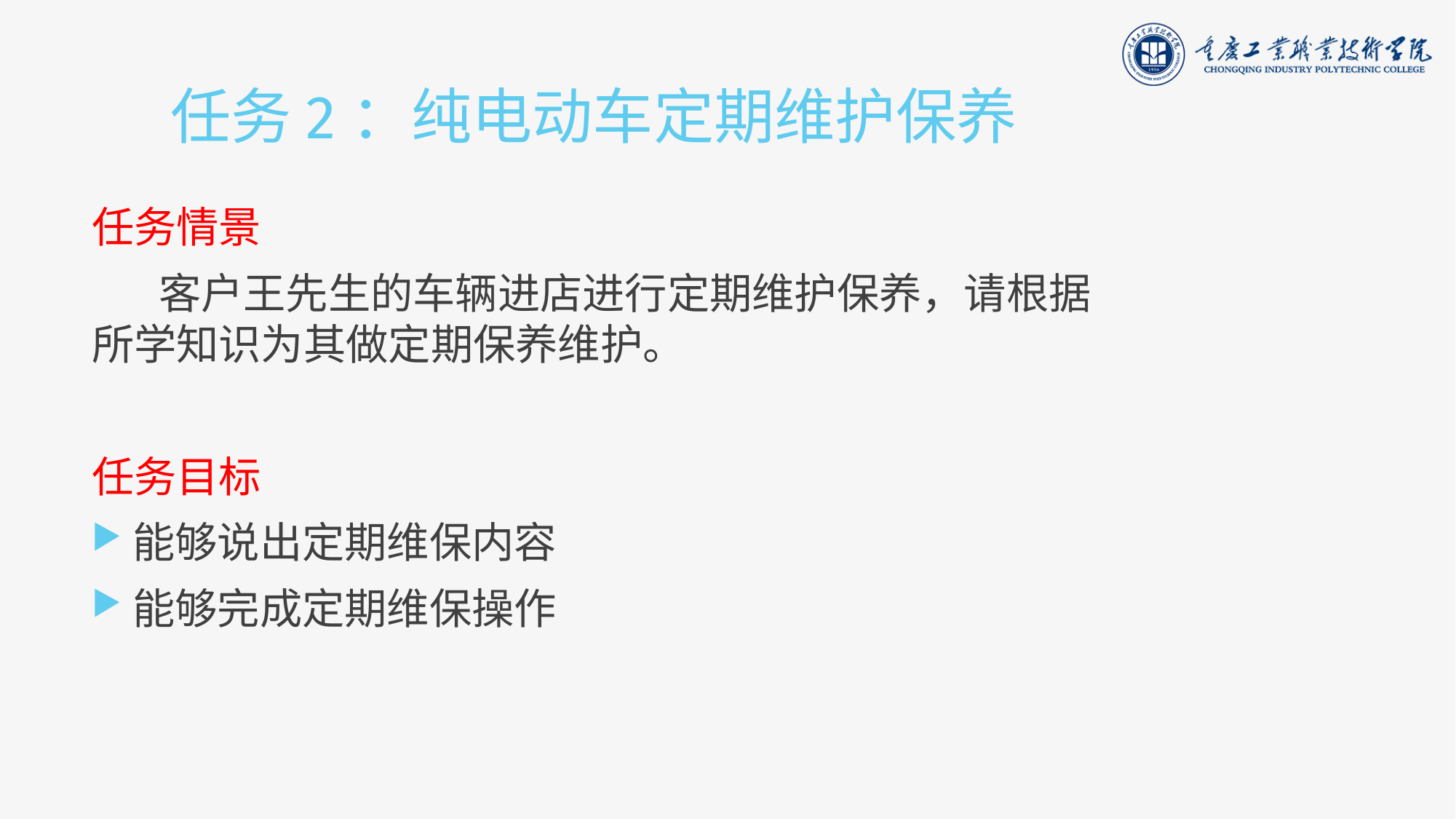

# 任务2：纯电动车定期维护保养
任务情景
      客户王先生的车辆进店进行定期维护保养，请根据所学知识为其做定期保养维护。

任务目标
能够说出定期维保内容
能够完成定期维保操作